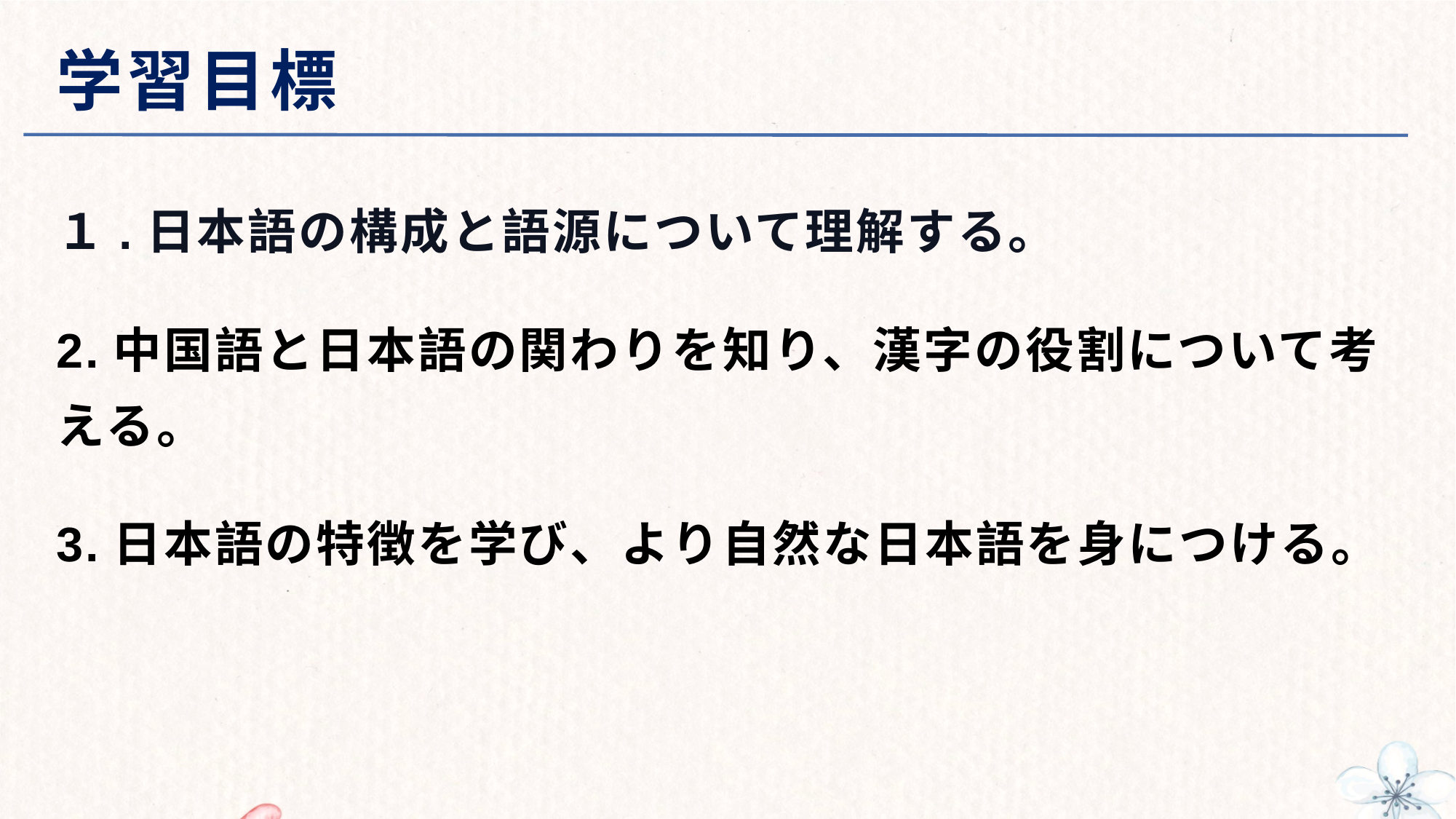

# 学習目標
１.日本語の構成と語源について理解する。
2.中国語と日本語の関わりを知り、漢字の役割について考える。
3.日本語の特徴を学び、より自然な日本語を身につける。